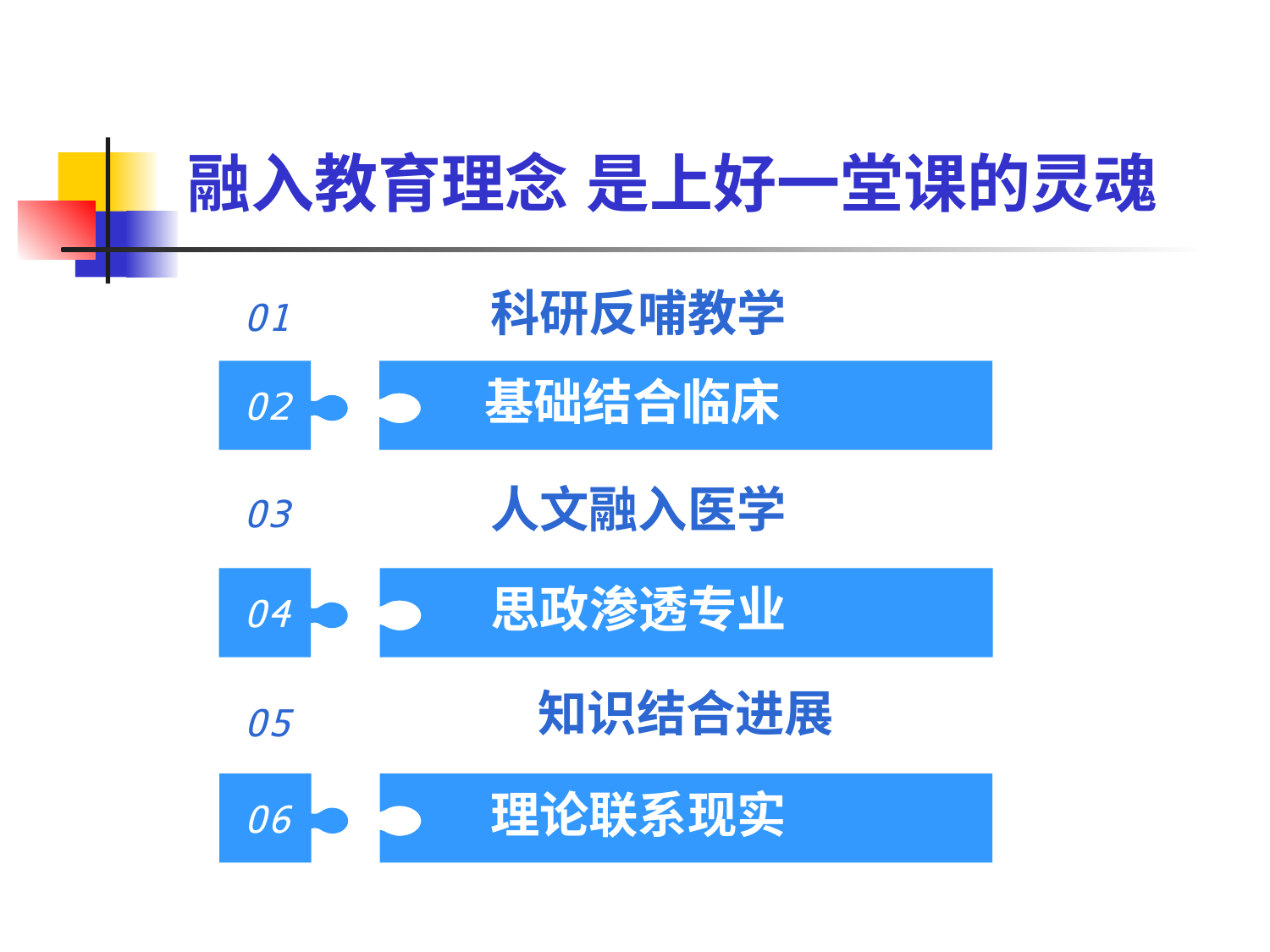

融入教育理念
是上好一堂课的灵魂
01
科研反哺教学
02
基础结合临床
03
人文融入医学
04
思政渗透专业
知识结合进展
05
06
理论联系现实